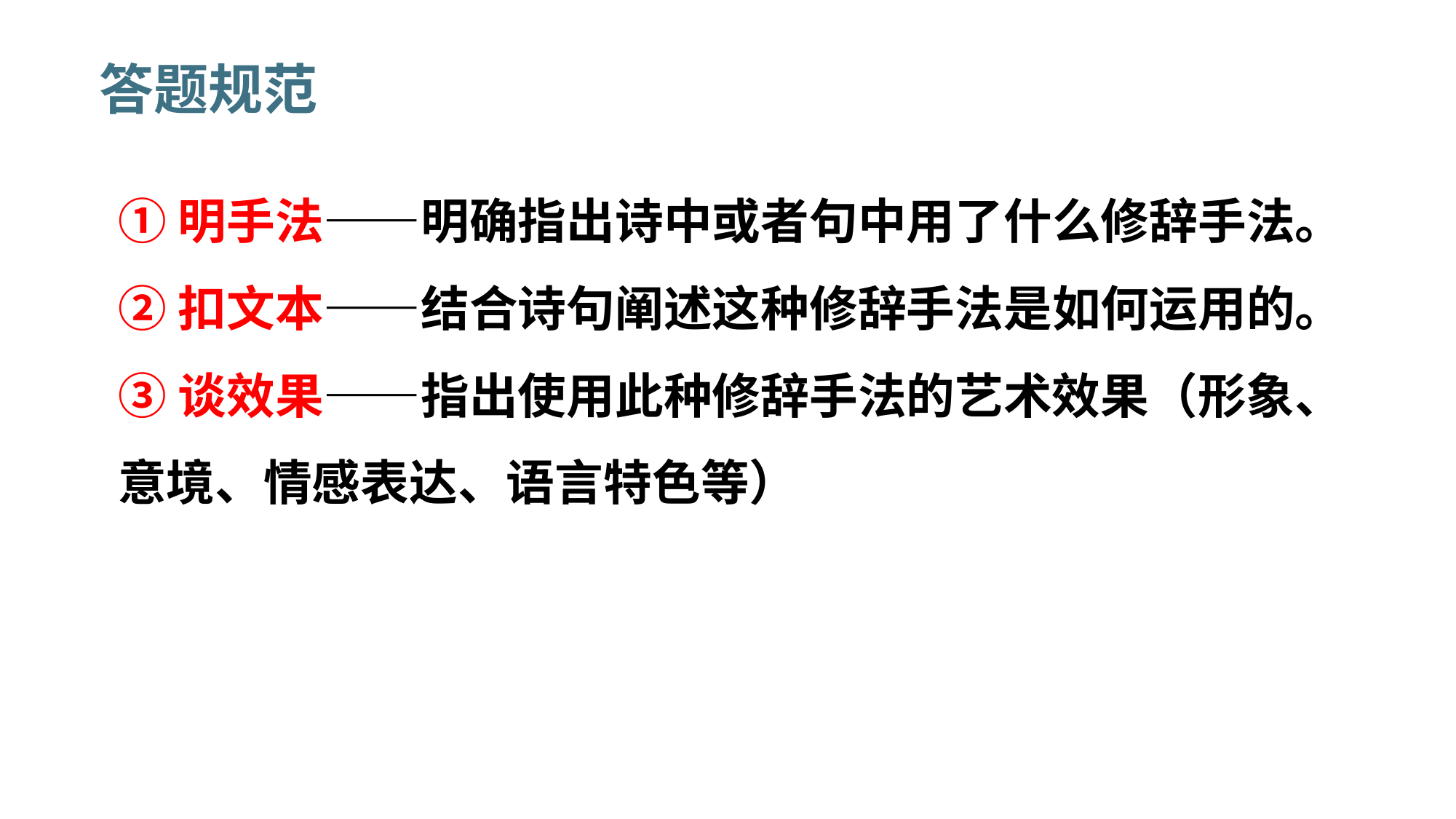

答题规范
①明手法——明确指出诗中或者句中用了什么修辞手法。
②扣文本——结合诗句阐述这种修辞手法是如何运用的。
③谈效果——指出使用此种修辞手法的艺术效果（形象、意境、情感表达、语言特色等）